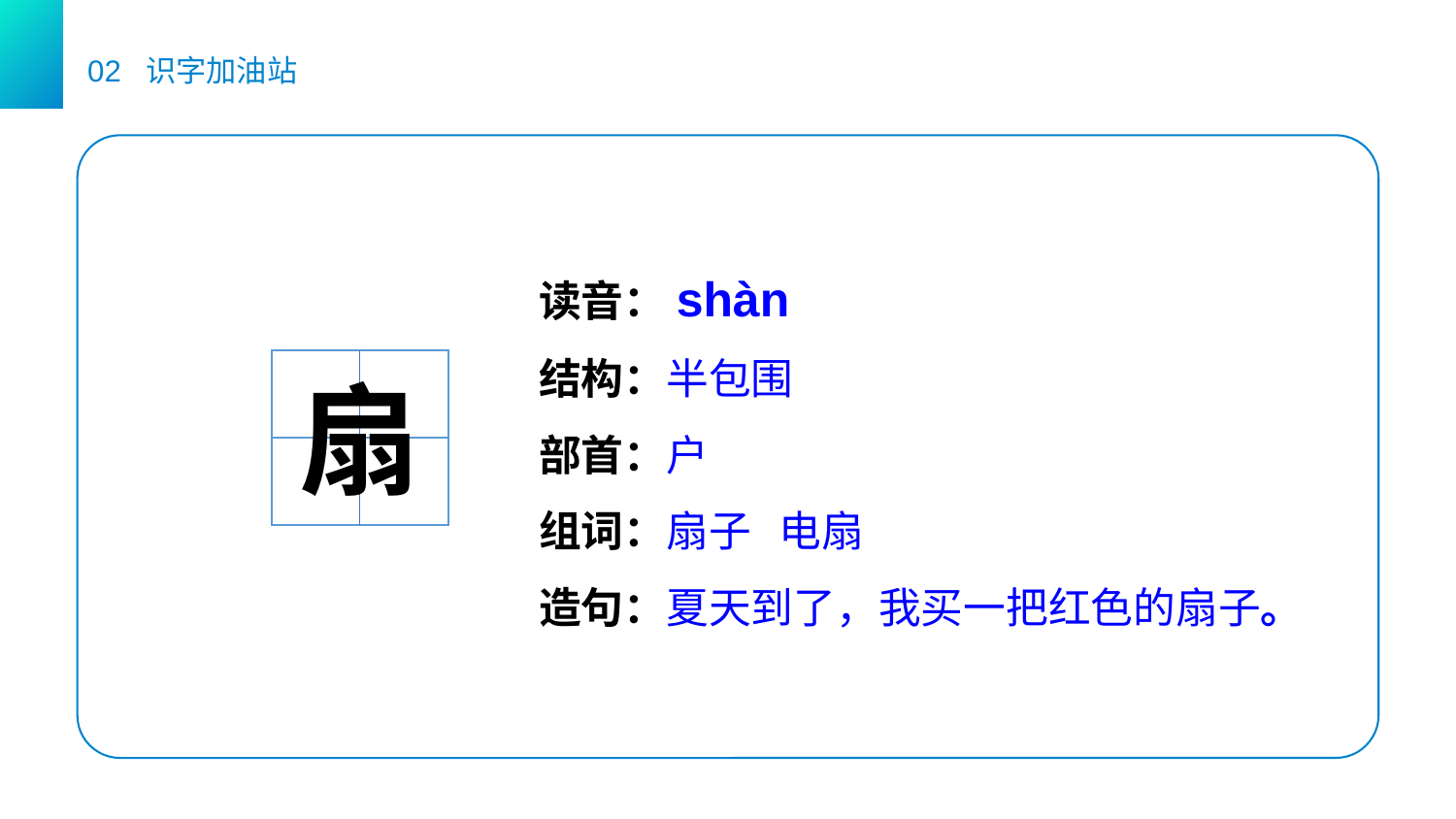

02  识字加油站

读音：shàn
结构：半包围
部首：户
组词：扇子   电扇
造句：夏天到了，我买一把红色的扇子。
|  |  |
| --- | --- |
|  |  |
扇